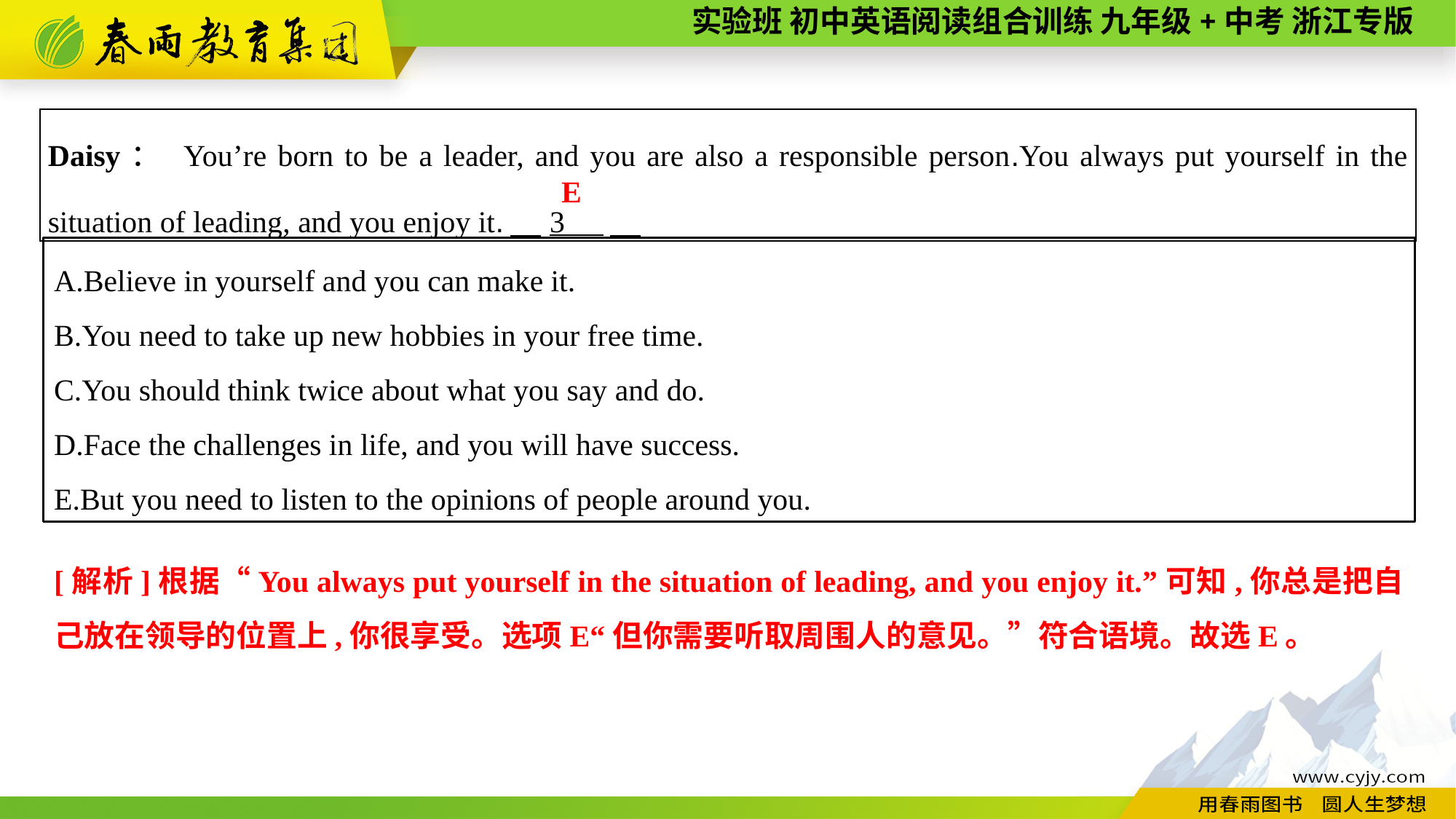

| Daisy： You’re born to be a leader, and you are also a responsible person.You always put yourself in the situation of leading, and you enjoy it.　3 . |
| --- |
E
A.Believe in yourself and you can make it.
B.You need to take up new hobbies in your free time.
C.You should think twice about what you say and do.
D.Face the challenges in life, and you will have success.
E.But you need to listen to the opinions of people around you.
[解析]根据“You always put yourself in the situation of leading, and you enjoy it.”可知,你总是把自己放在领导的位置上,你很享受。选项E“但你需要听取周围人的意见。”符合语境。故选E。